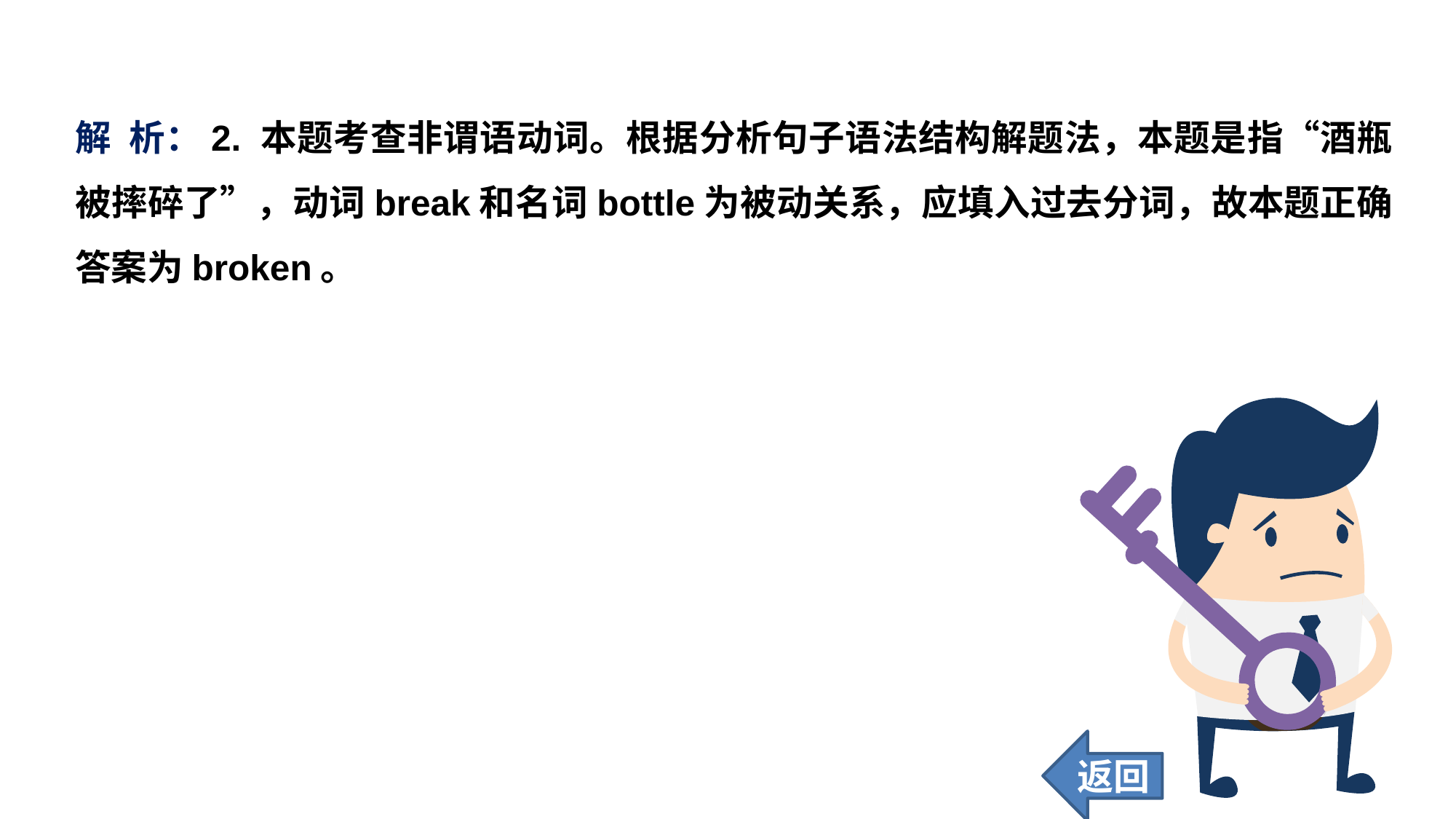

解  析：2. 本题考查非谓语动词。根据分析句子语法结构解题法，本题是指“酒瓶被摔碎了”，动词break和名词bottle为被动关系，应填入过去分词，故本题正确答案为broken。

返回
208